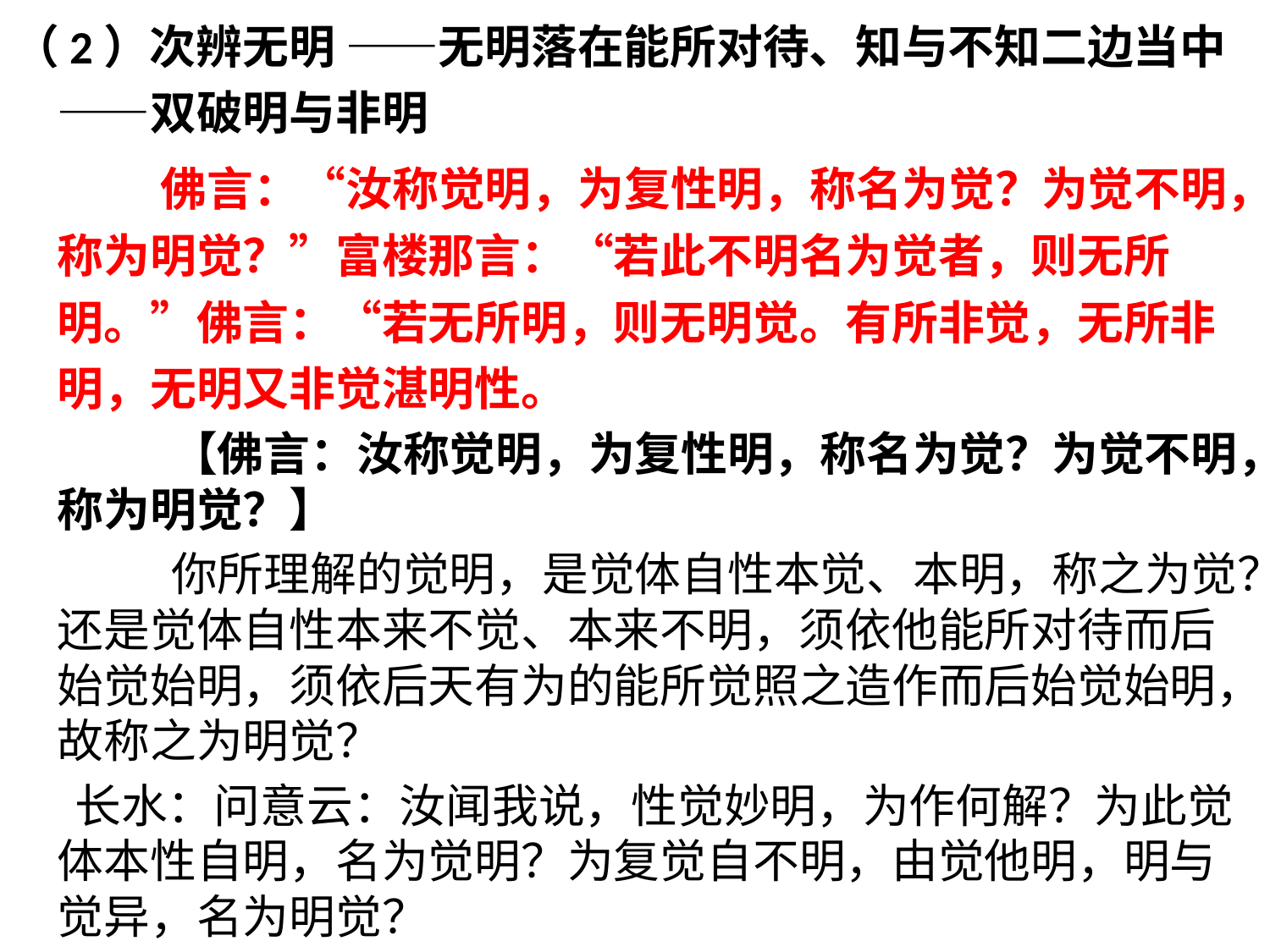

（2）次辨无明 ——无明落在能所对待、知与不知二边当中——双破明与非明
             佛言：“汝称觉明，为复性明，称名为觉？为觉不明，称为明觉？”富楼那言：“若此不明名为觉者，则无所明。”佛言：“若无所明，则无明觉。有所非觉，无所非明，无明又非觉湛明性。
              【佛言：汝称觉明，为复性明，称名为觉？为觉不明，称为明觉？】
              你所理解的觉明，是觉体自性本觉、本明，称之为觉？还是觉体自性本来不觉、本来不明，须依他能所对待而后始觉始明，须依后天有为的能所觉照之造作而后始觉始明，故称之为明觉？
     长水：问意云：汝闻我说，性觉妙明，为作何解？为此觉体本性自明，名为觉明？为复觉自不明，由觉他明，明与觉异，名为明觉？